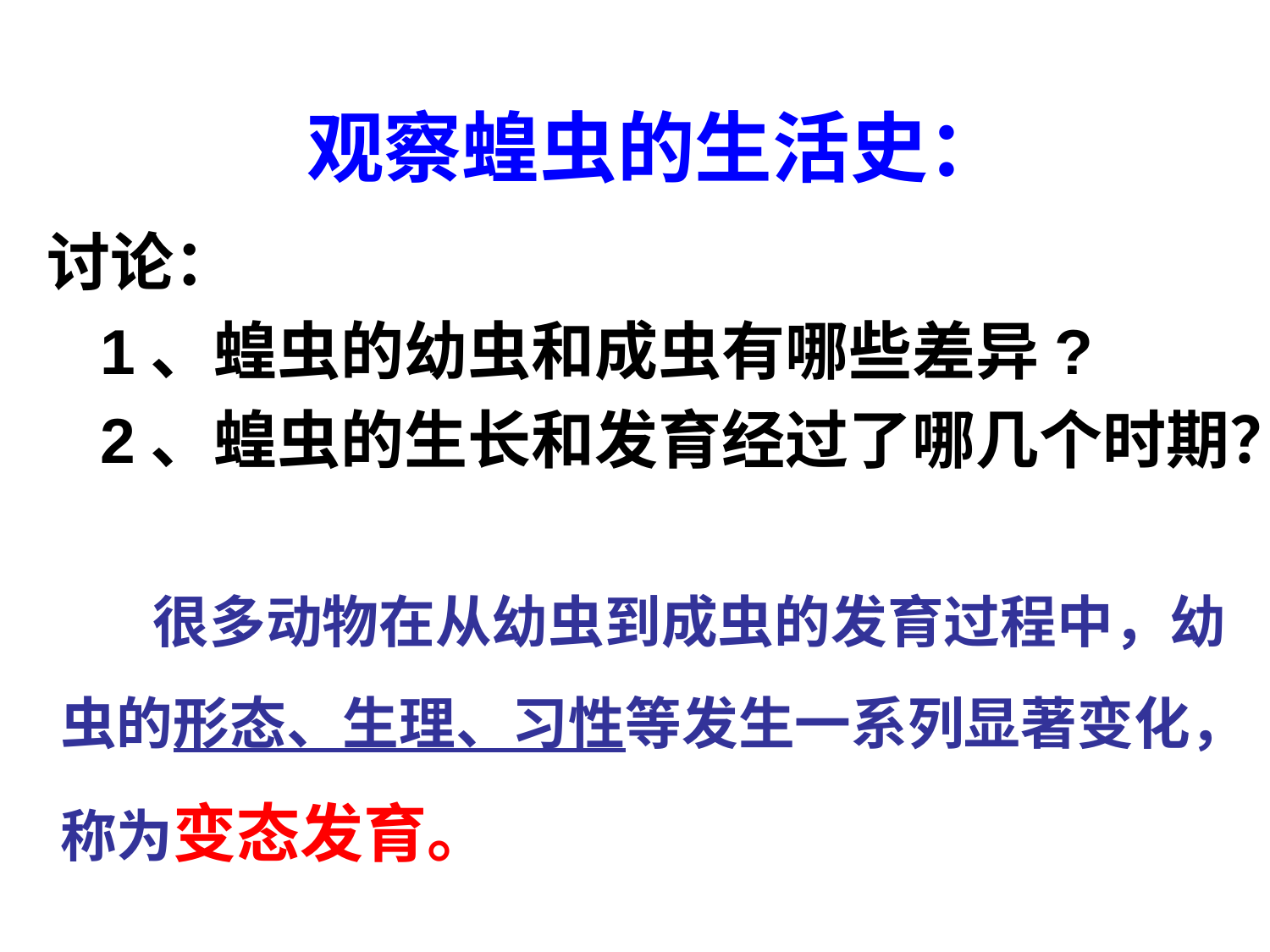

# 观察蝗虫的生活史：
讨论：
   1、蝗虫的幼虫和成虫有哪些差异?
   2、蝗虫的生长和发育经过了哪几个时期？
          很多动物在从幼虫到成虫的发育过程中，幼虫的形态、生理、习性等发生一系列显著变化，称为变态发育。